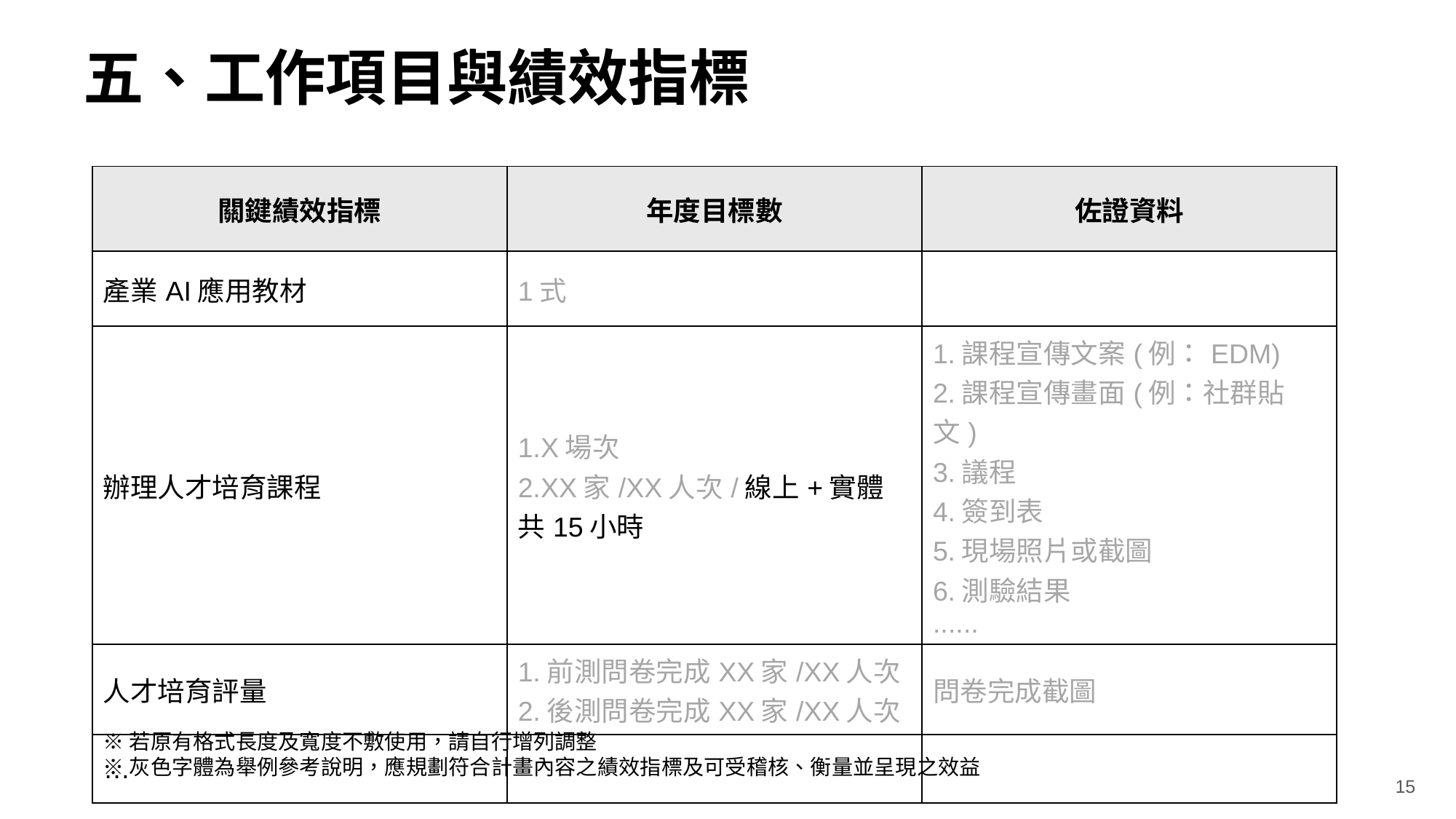

# 五、工作項目與績效指標
| 關鍵績效指標 | 年度目標數 | 佐證資料 |
| --- | --- | --- |
| 產業AI應用教材 | 1式 |  |
| 辦理人才培育課程 | 1.X場次 2.XX家/XX人次/線上+實體共15小時 | 1.課程宣傳文案(例：EDM) 2.課程宣傳畫面(例：社群貼文) 3.議程 4.簽到表 5.現場照片或截圖 6.測驗結果 ...... |
| 人才培育評量 | 1.前測問卷完成XX家/XX人次 2.後測問卷完成XX家/XX人次 | 問卷完成截圖 |
| … |  |  |
※若原有格式長度及寬度不敷使用，請自行增列調整
※灰色字體為舉例參考說明，應規劃符合計畫內容之績效指標及可受稽核、衡量並呈現之效益